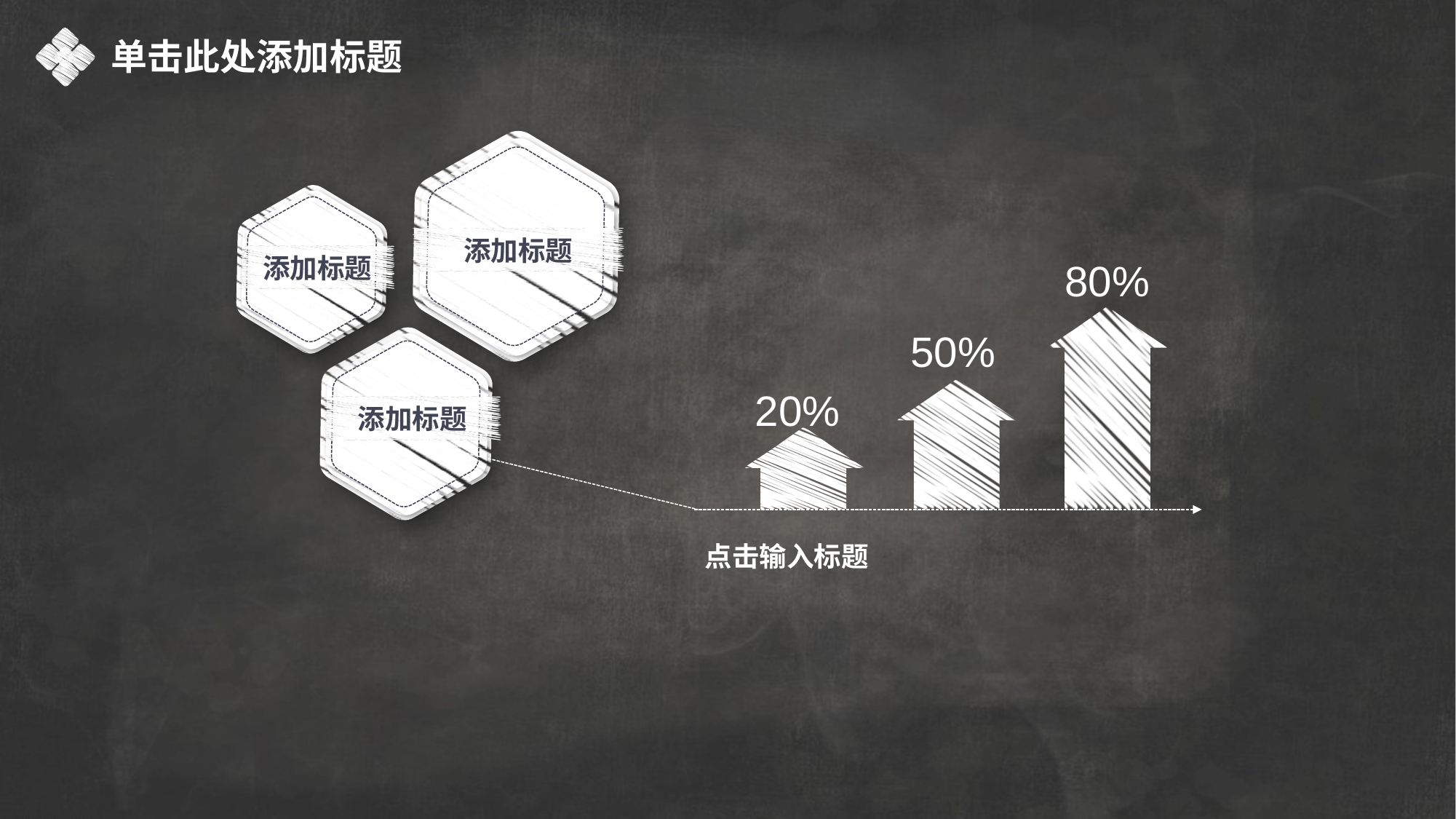

单击此处添加标题

添加标题

添加标题
80%

50%

添加标题
20%

点击输入标题